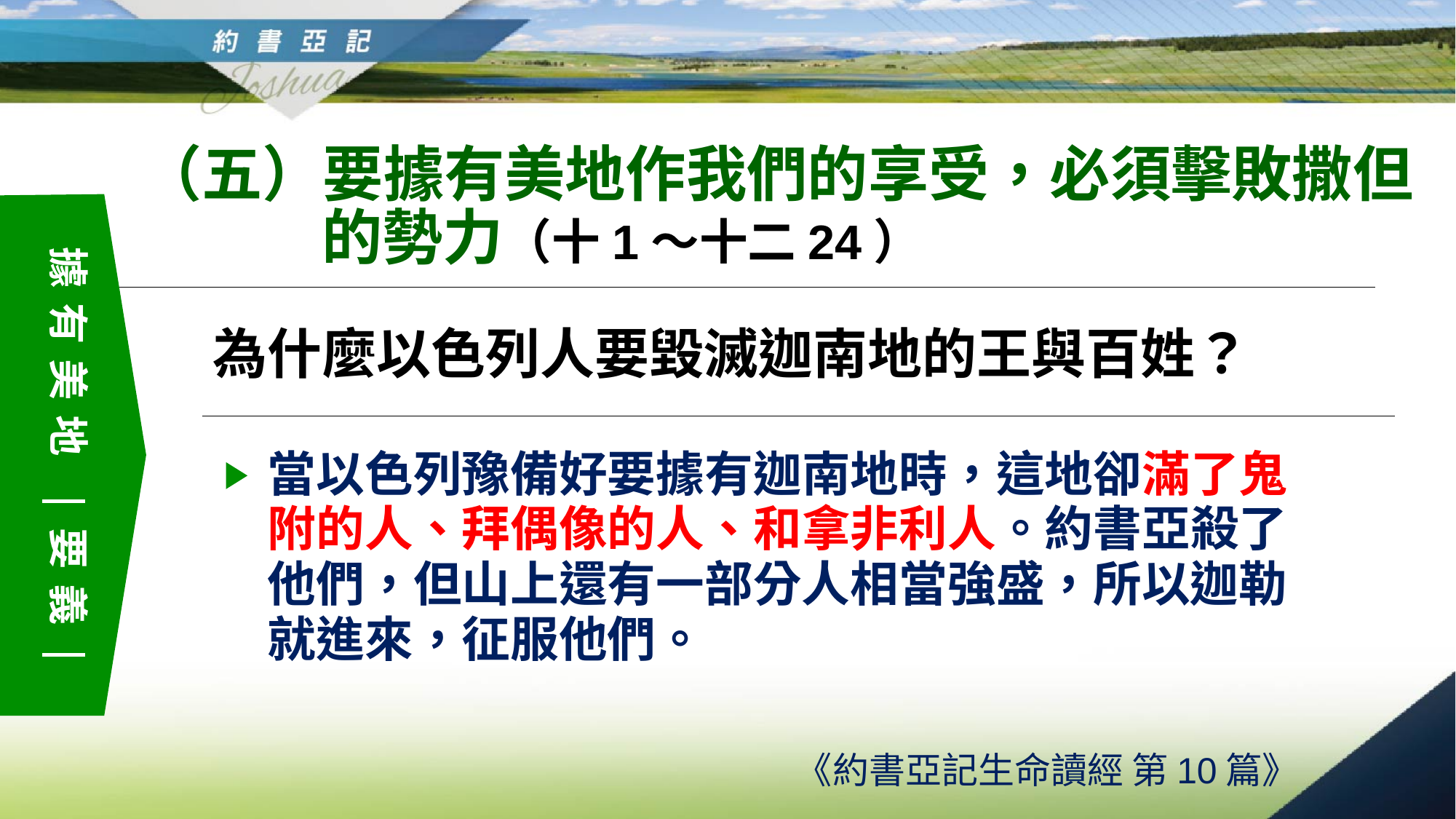

（五）要據有美地作我們的享受，必須擊敗撒但的勢力（十1～十二24）

據有美地　要義
為什麼以色列人要毀滅迦南地的王與百姓？
當以色列豫備好要據有迦南地時，這地卻滿了鬼附的人、拜偶像的人、和拿非利人。約書亞殺了他們，但山上還有一部分人相當強盛，所以迦勒就進來，征服他們。

《約書亞記生命讀經 第10篇》